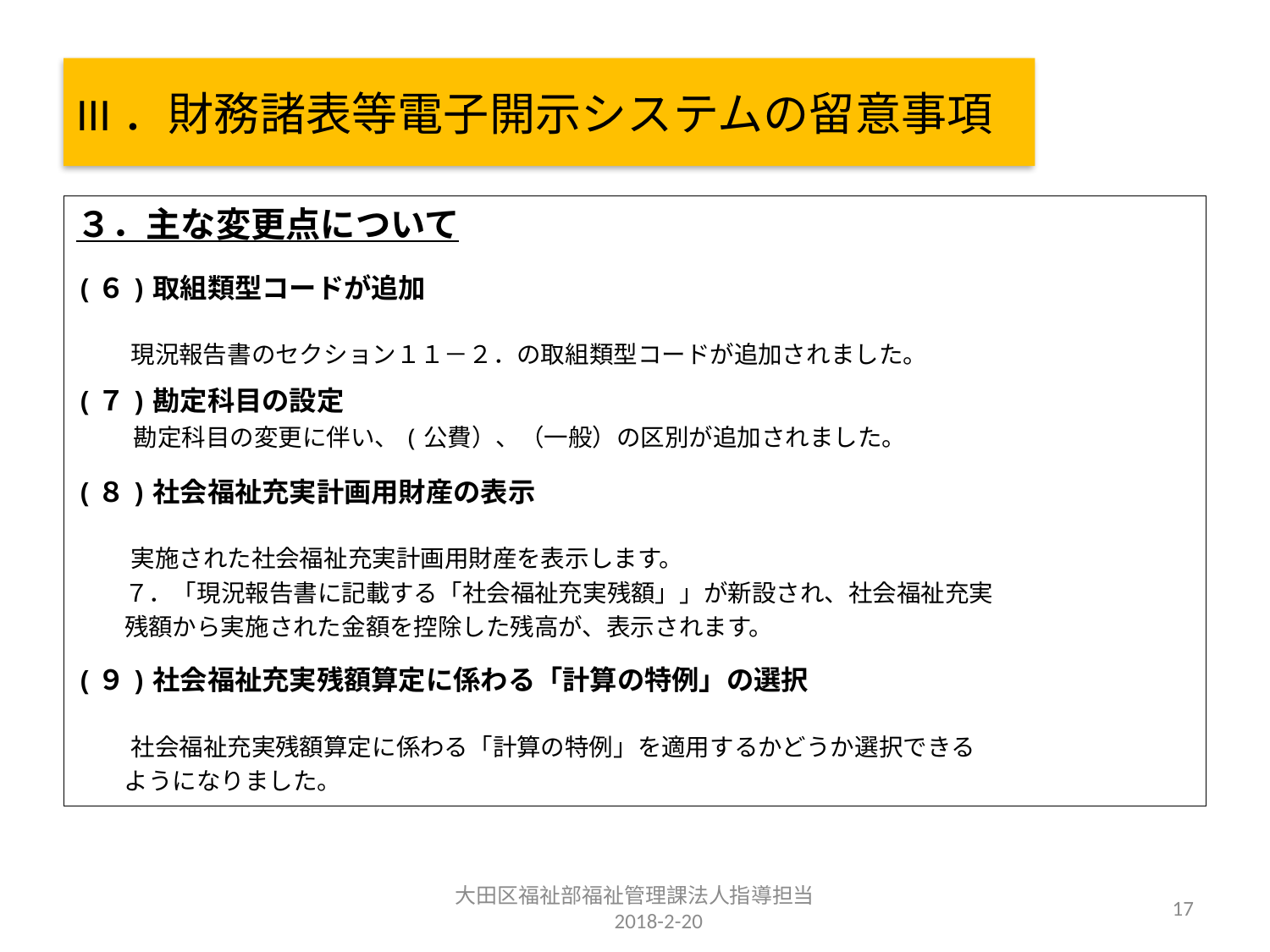

# III．財務諸表等電子開示システムの留意事項
３．主な変更点について

(６)取組類型コードが追加　　　　　　　　　　　　　　　　　　　　　　　　　　　　　　　　　　
　　現況報告書のセクション１１－２．の取組類型コードが追加されました。
(７)勘定科目の設定　　　　　　　　　　　　　　　　
　　勘定科目の変更に伴い、(公費）、（一般）の区別が追加されました。

(８)社会福祉充実計画用財産の表示　　　　　　　　　　　　　　　　　　　　　　　　　　　　
　　実施された社会福祉充実計画用財産を表示します。
　　７．「現況報告書に記載する「社会福祉充実残額」」が新設され、社会福祉充実
　　残額から実施された金額を控除した残高が、表示されます。

(９)社会福祉充実残額算定に係わる「計算の特例」の選択　　　　　　　　　　　　　　　　　
　　社会福祉充実残額算定に係わる「計算の特例」を適用するかどうか選択できる
　　ようになりました。
大田区福祉部福祉管理課法人指導担当　　2018-2-20
17